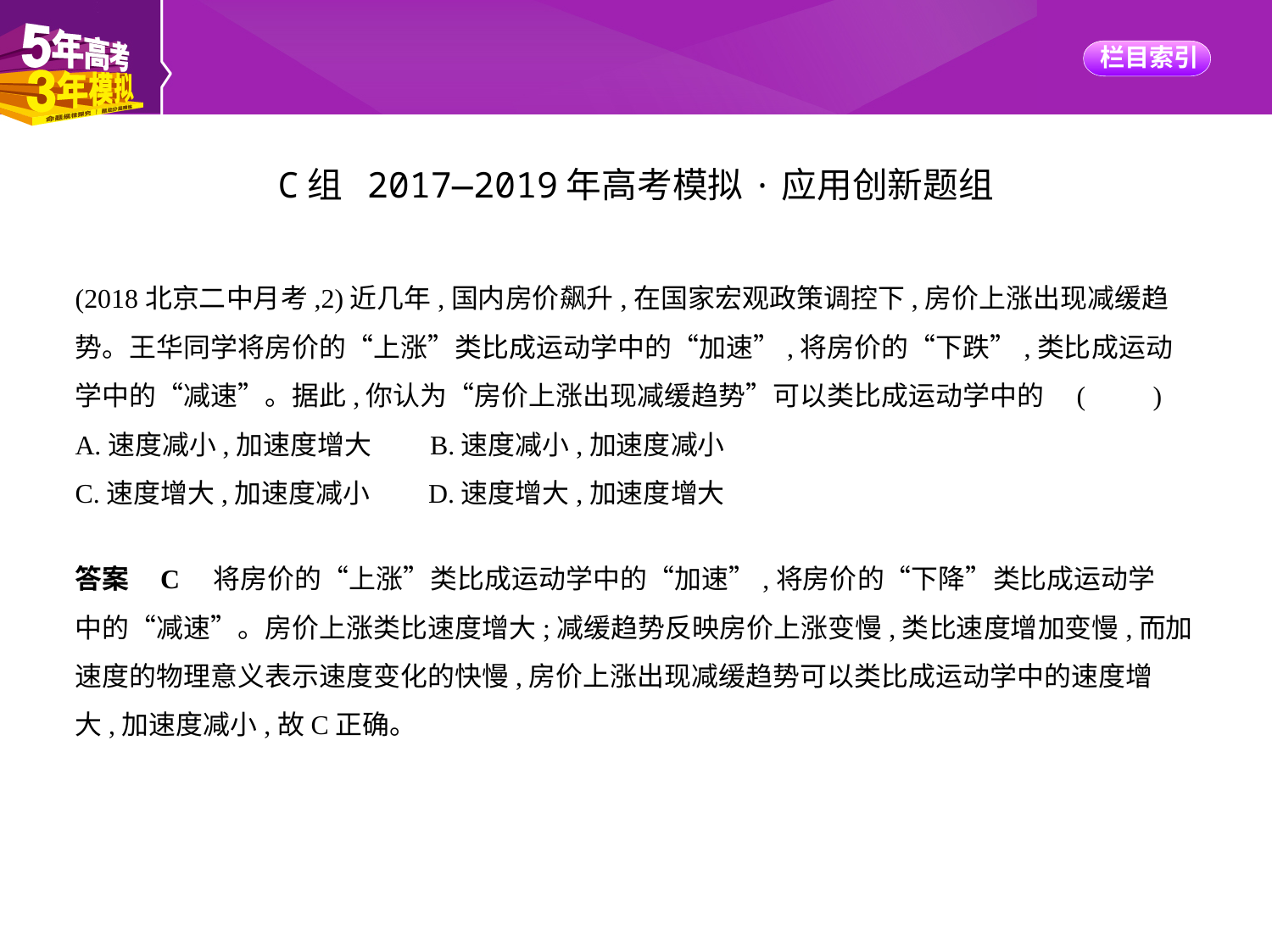

C组  2017—2019年高考模拟·应用创新题组
(2018北京二中月考,2)近几年,国内房价飙升,在国家宏观政策调控下,房价上涨出现减缓趋
势。王华同学将房价的“上涨”类比成运动学中的“加速”,将房价的“下跌”,类比成运动
学中的“减速”。据此,你认为“房价上涨出现减缓趋势”可以类比成运动学中的 (　　)
A.速度减小,加速度增大　    B.速度减小,加速度减小
C.速度增大,加速度减小　    D.速度增大,加速度增大
答案    C　将房价的“上涨”类比成运动学中的“加速”,将房价的“下降”类比成运动学
中的“减速”。房价上涨类比速度增大;减缓趋势反映房价上涨变慢,类比速度增加变慢,而加
速度的物理意义表示速度变化的快慢,房价上涨出现减缓趋势可以类比成运动学中的速度增
大,加速度减小,故C正确。